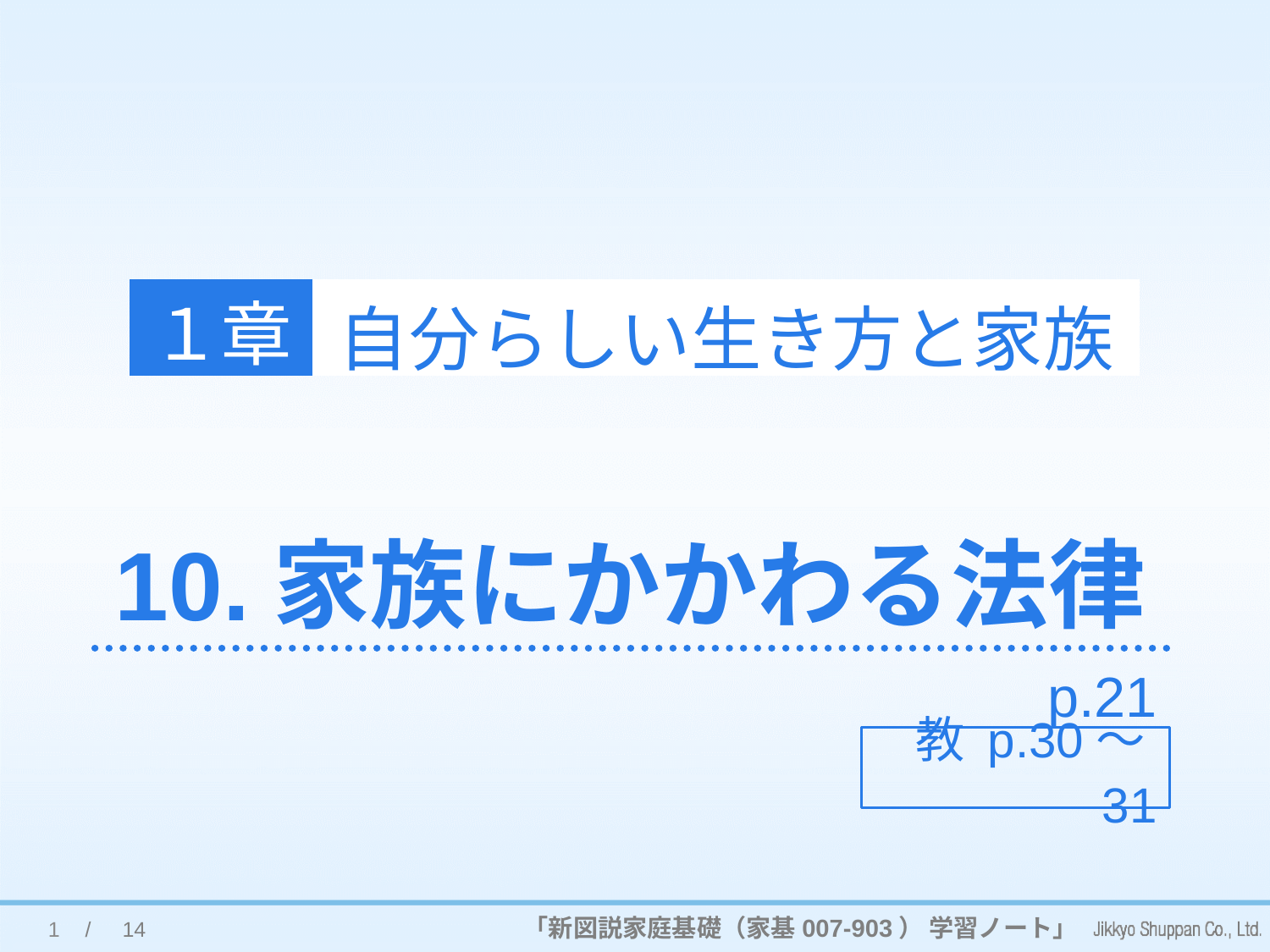

１章
自分らしい生き方と家族
# 10.家族にかかわる法律
p.21
教 p.30～31
1